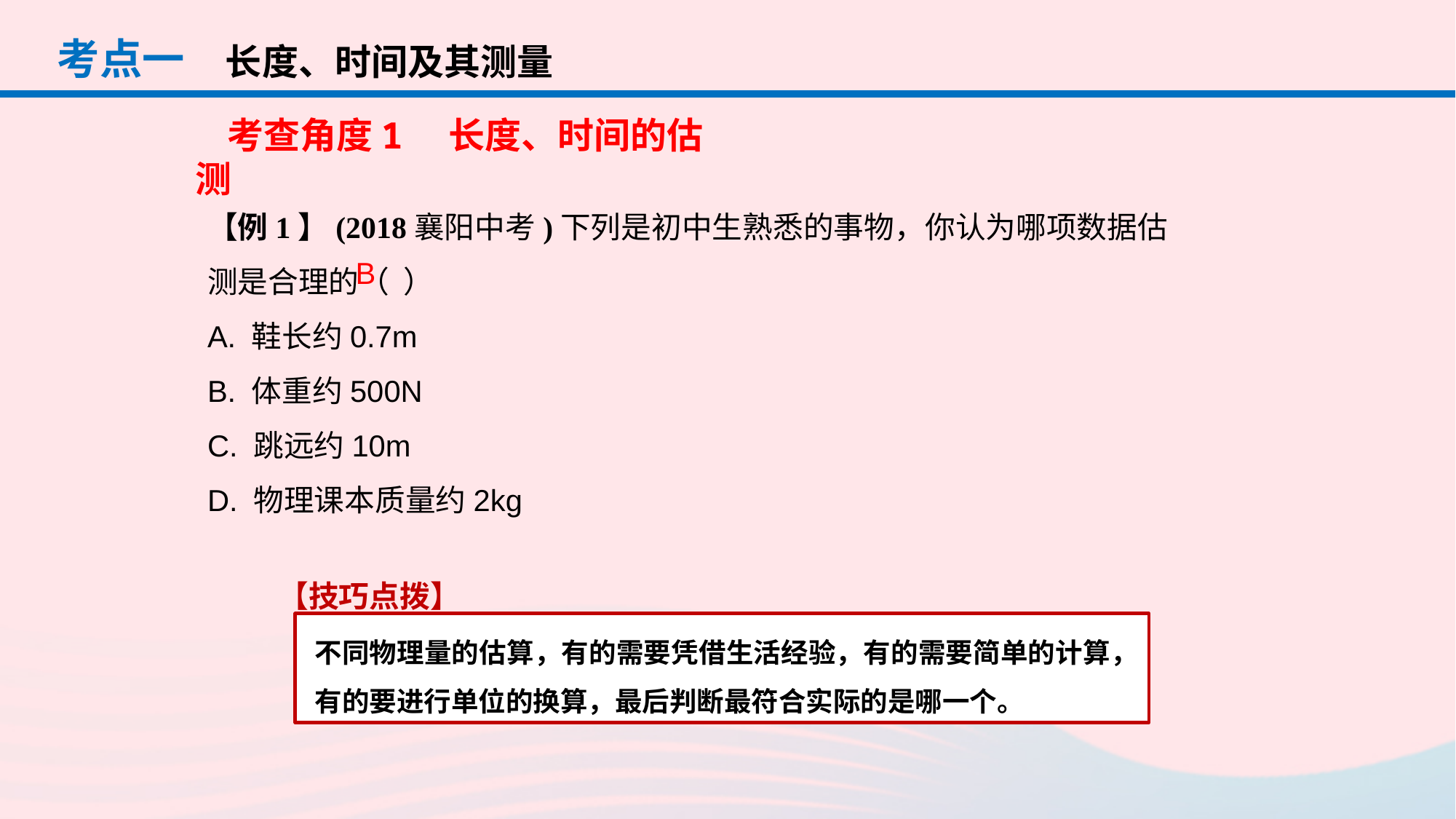

考点一
长度、时间及其测量
考查角度1　长度、时间的估测
【例1】(2018襄阳中考)下列是初中生熟悉的事物，你认为哪项数据估测是合理的（  ）
A. 鞋长约0.7m
B. 体重约500N
C. 跳远约10m
D. 物理课本质量约2kg
B
【技巧点拨】
不同物理量的估算，有的需要凭借生活经验，有的需要简单的计算，有的要进行单位的换算，最后判断最符合实际的是哪一个。